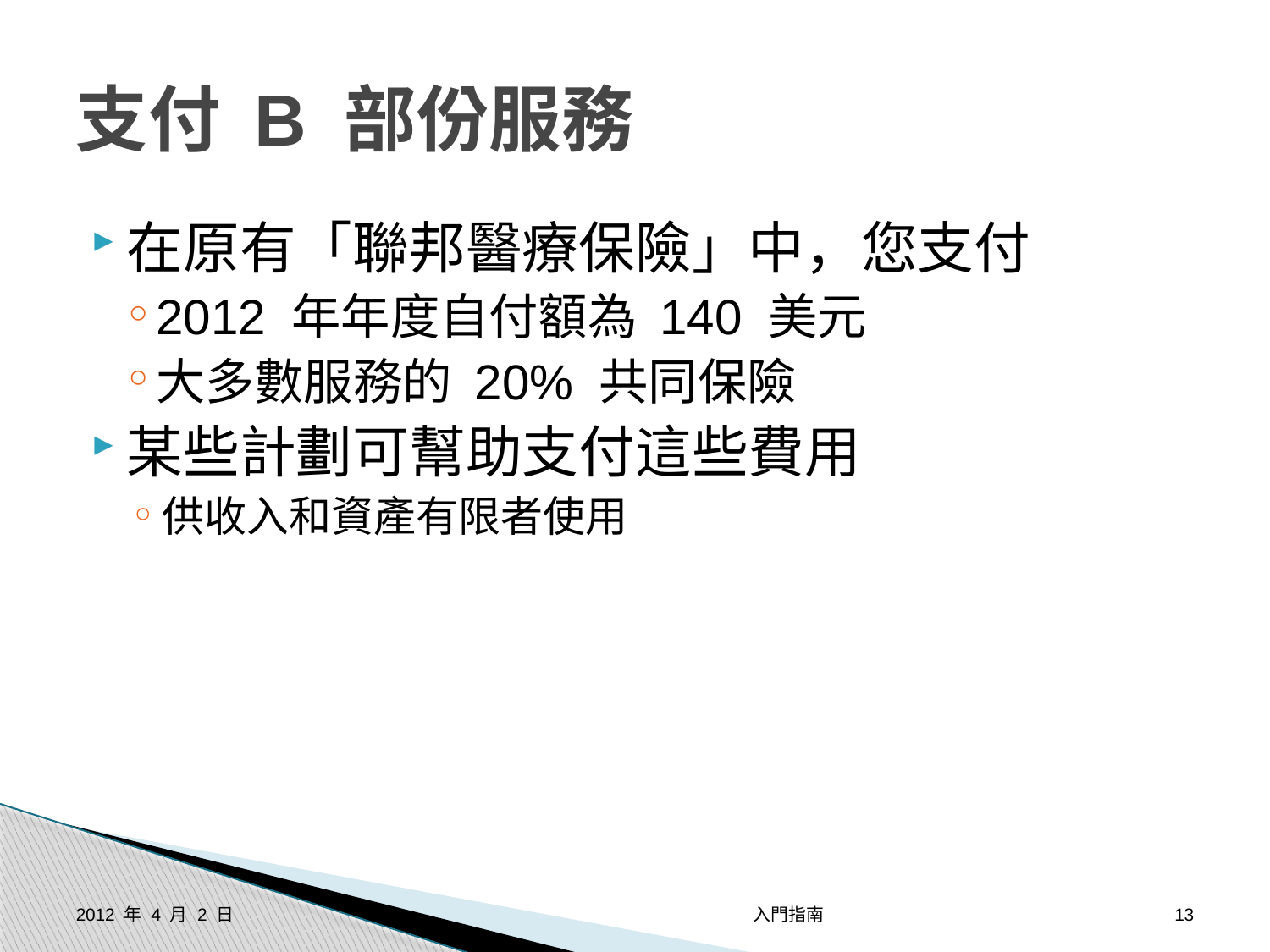

# 支付 B 部份服務
在原有「聯邦醫療保險」中，您支付
2012 年年度自付額為 140 美元
大多數服務的 20% 共同保險
某些計劃可幫助支付這些費用
供收入和資產有限者使用
2012 年 4 月 2 日
入門指南
13